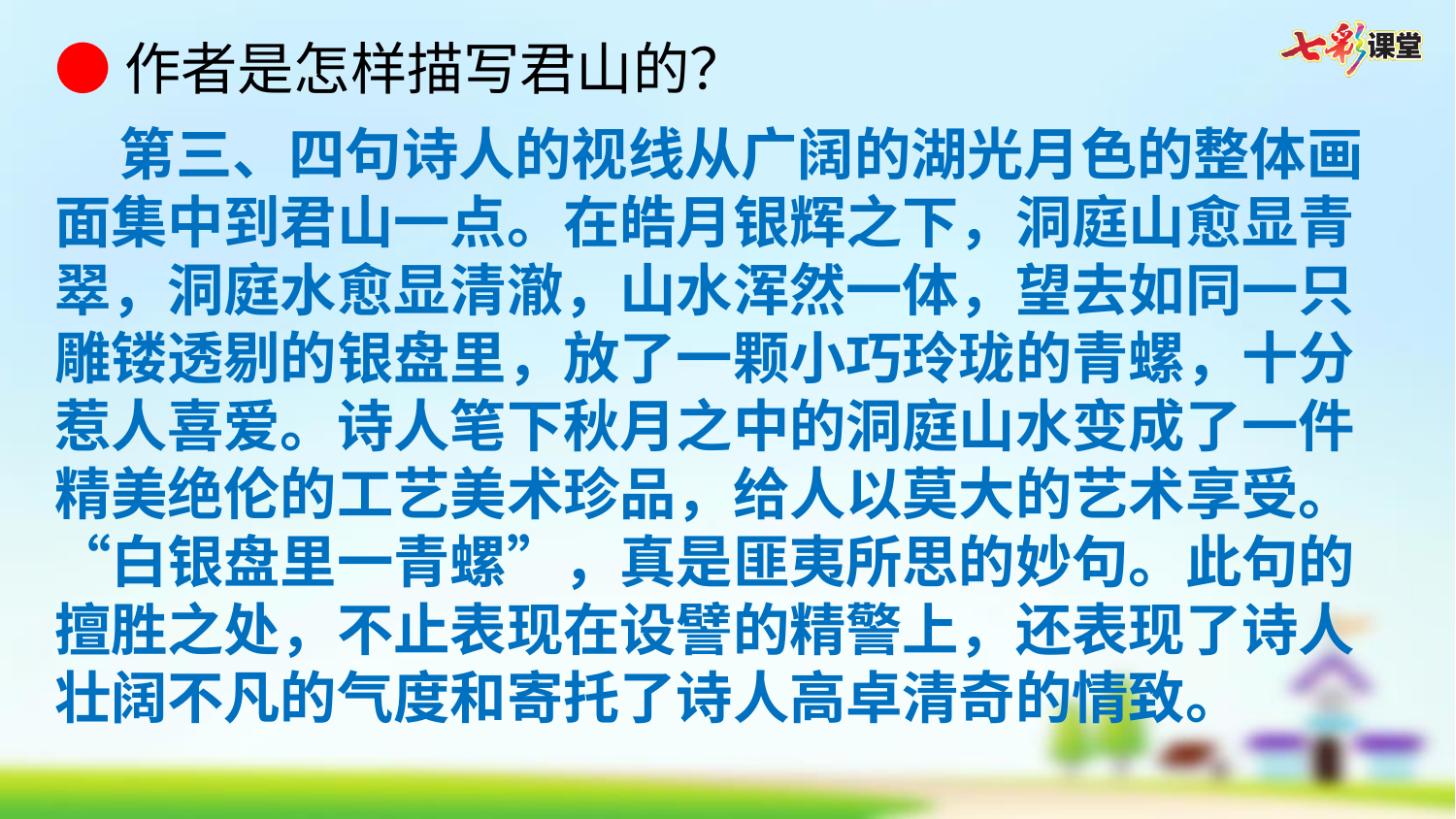

●作者是怎样描写君山的？
    第三、四句诗人的视线从广阔的湖光月色的整体画面集中到君山一点。在皓月银辉之下，洞庭山愈显青翠，洞庭水愈显清澈，山水浑然一体，望去如同一只雕镂透剔的银盘里，放了一颗小巧玲珑的青螺，十分惹人喜爱。诗人笔下秋月之中的洞庭山水变成了一件精美绝伦的工艺美术珍品，给人以莫大的艺术享受。“白银盘里一青螺”，真是匪夷所思的妙句。此句的擅胜之处，不止表现在设譬的精警上，还表现了诗人壮阔不凡的气度和寄托了诗人高卓清奇的情致。